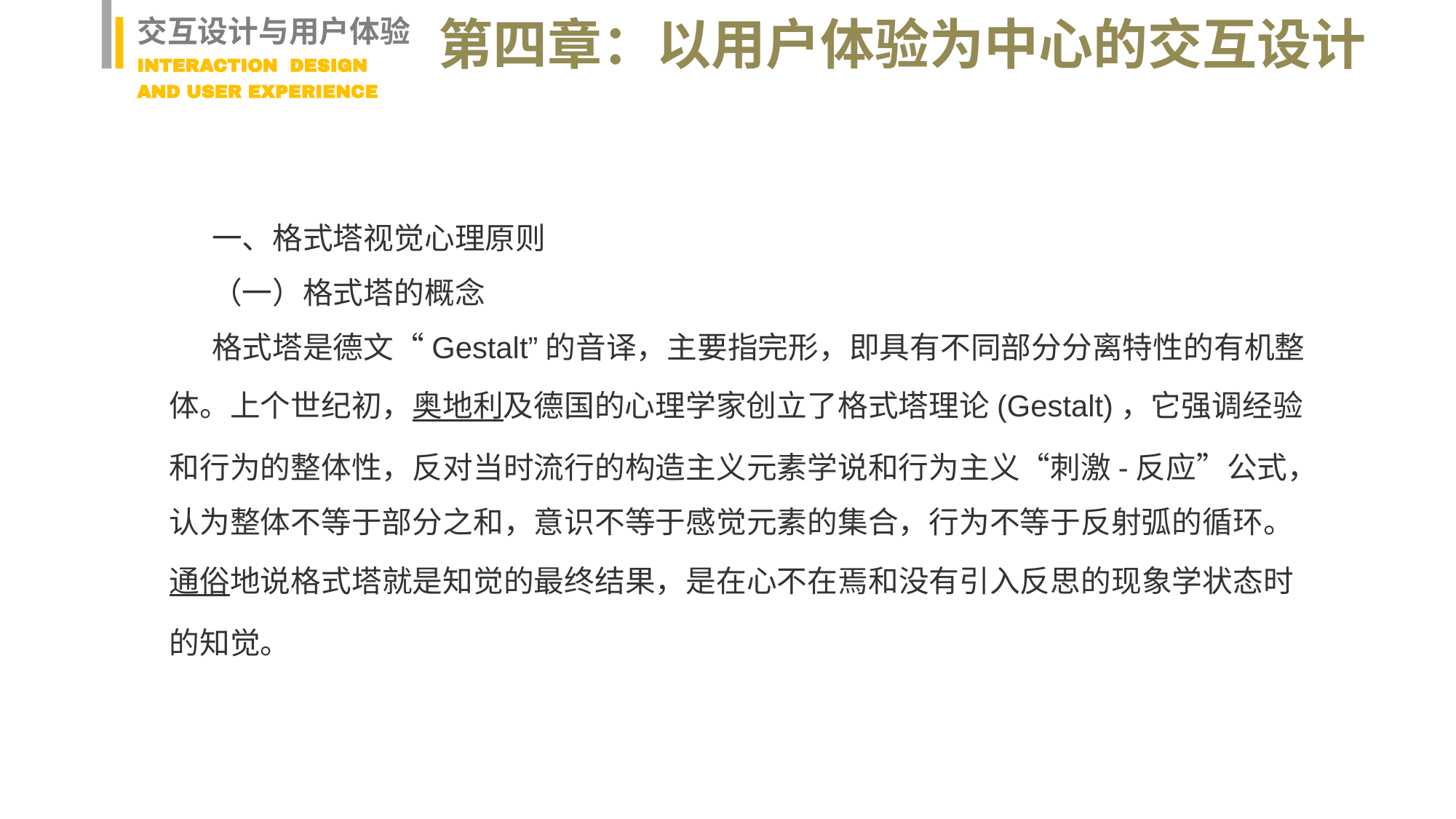

交互设计与用户体验
INTERACTION  DESIGN
AND USER EXPERIENCE
第四章：以用户体验为中心的交互设计

一、格式塔视觉心理原则
（一）格式塔的概念
格式塔是德文“Gestalt”的音译，主要指完形，即具有不同部分分离特性的有机整体。上个世纪初，奥地利及德国的心理学家创立了格式塔理论(Gestalt)，它强调经验和行为的整体性，反对当时流行的构造主义元素学说和行为主义“刺激-反应”公式，认为整体不等于部分之和，意识不等于感觉元素的集合，行为不等于反射弧的循环。通俗地说格式塔就是知觉的最终结果，是在心不在焉和没有引入反思的现象学状态时的知觉。